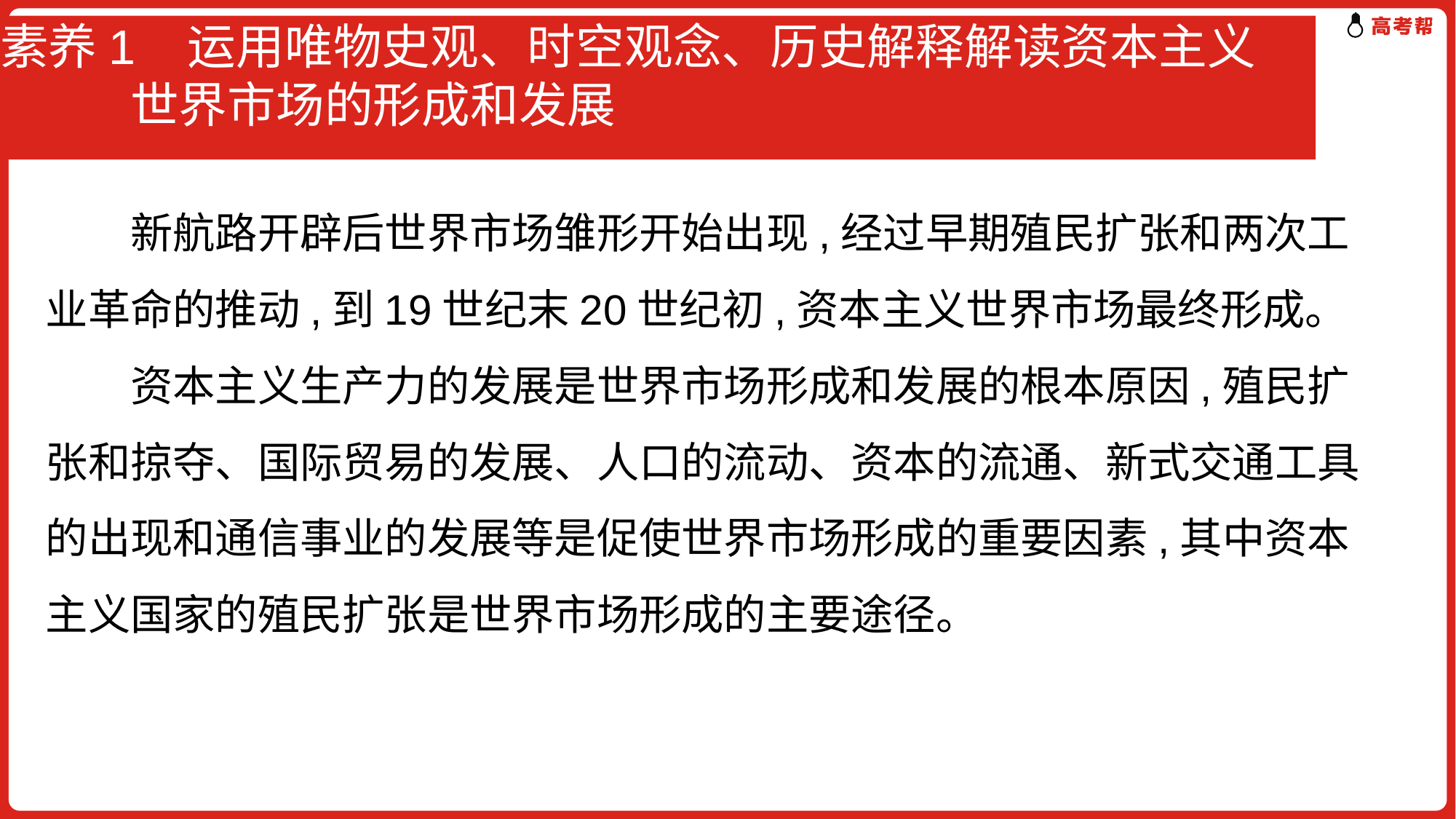

# 素养1   运用唯物史观、时空观念、历史解释解读资本主义 世界市场的形成和发展
　　新航路开辟后世界市场雏形开始出现,经过早期殖民扩张和两次工业革命的推动,到19世纪末20世纪初,资本主义世界市场最终形成。
　　资本主义生产力的发展是世界市场形成和发展的根本原因,殖民扩张和掠夺、国际贸易的发展、人口的流动、资本的流通、新式交通工具的出现和通信事业的发展等是促使世界市场形成的重要因素,其中资本主义国家的殖民扩张是世界市场形成的主要途径。